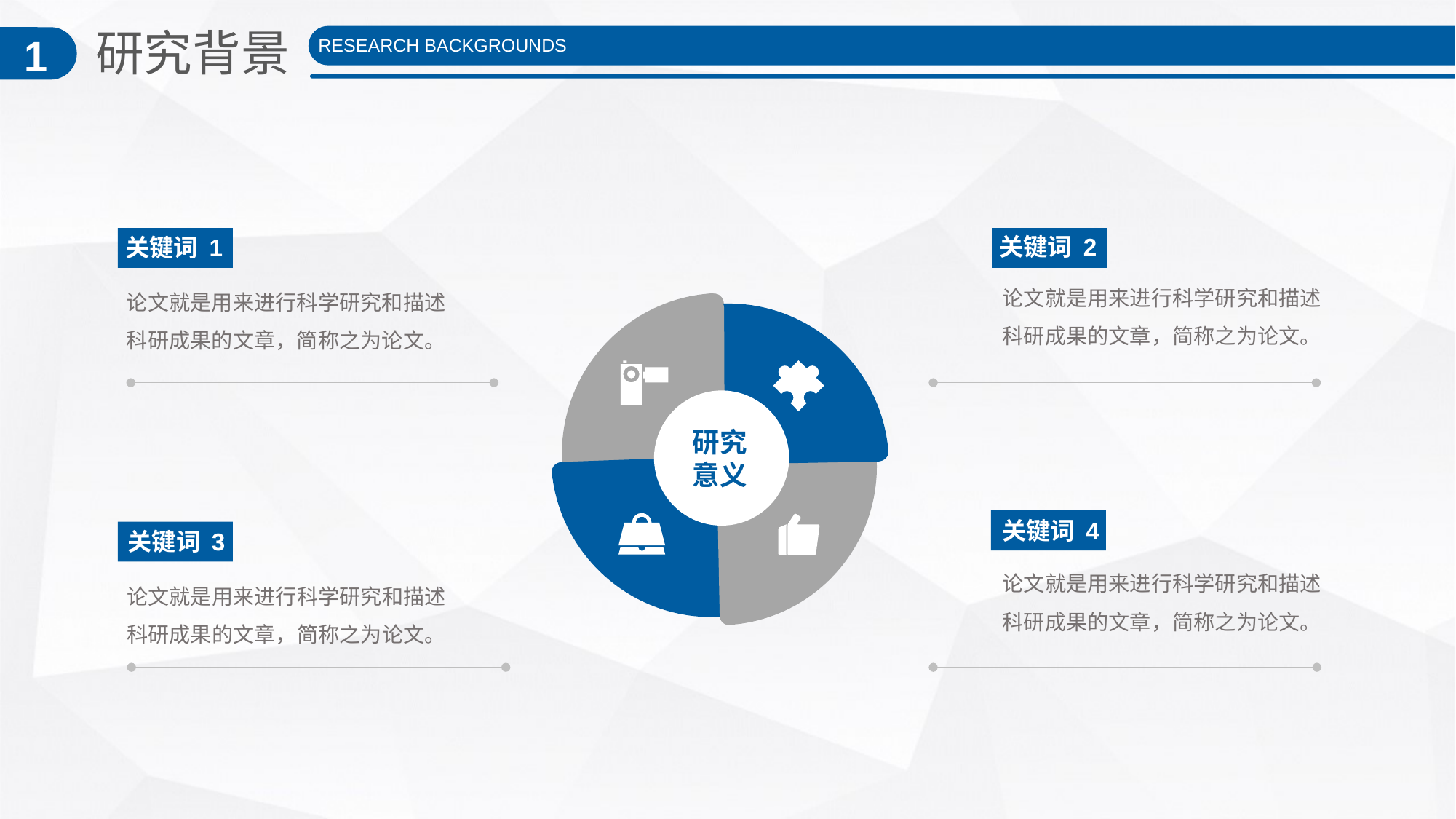

研究背景
1

RESEARCH BACKGROUNDS

关键词 2

关键词 1

论文就是用来进行科学研究和描述科研成果的文章，简称之为论文。
论文就是用来进行科学研究和描述科研成果的文章，简称之为论文。

研究意义

关键词 4

关键词 3

论文就是用来进行科学研究和描述科研成果的文章，简称之为论文。
论文就是用来进行科学研究和描述科研成果的文章，简称之为论文。